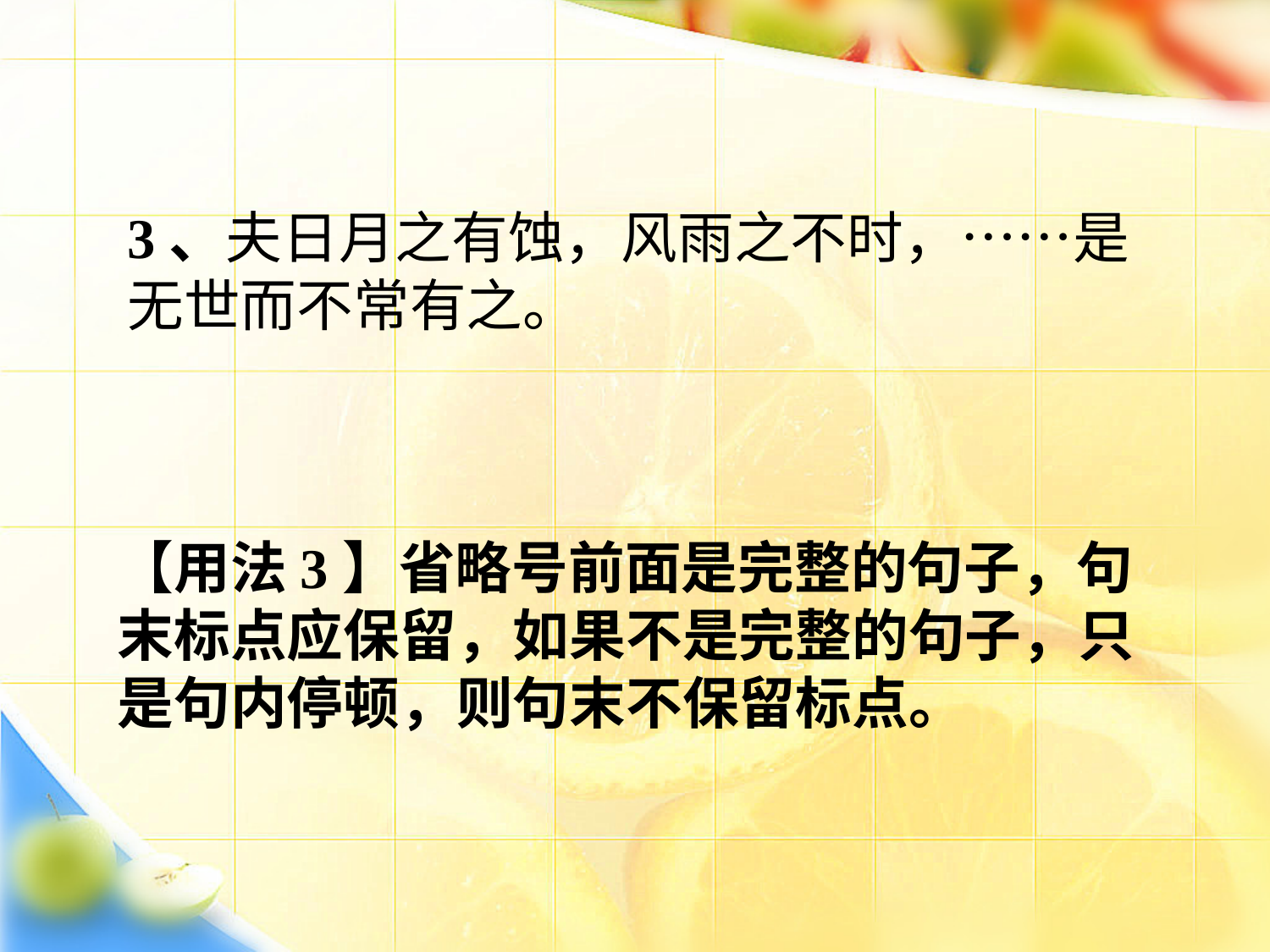

3、夫日月之有蚀，风雨之不时，……是无世而不常有之。
【用法3】省略号前面是完整的句子，句末标点应保留，如果不是完整的句子，只是句内停顿，则句末不保留标点。